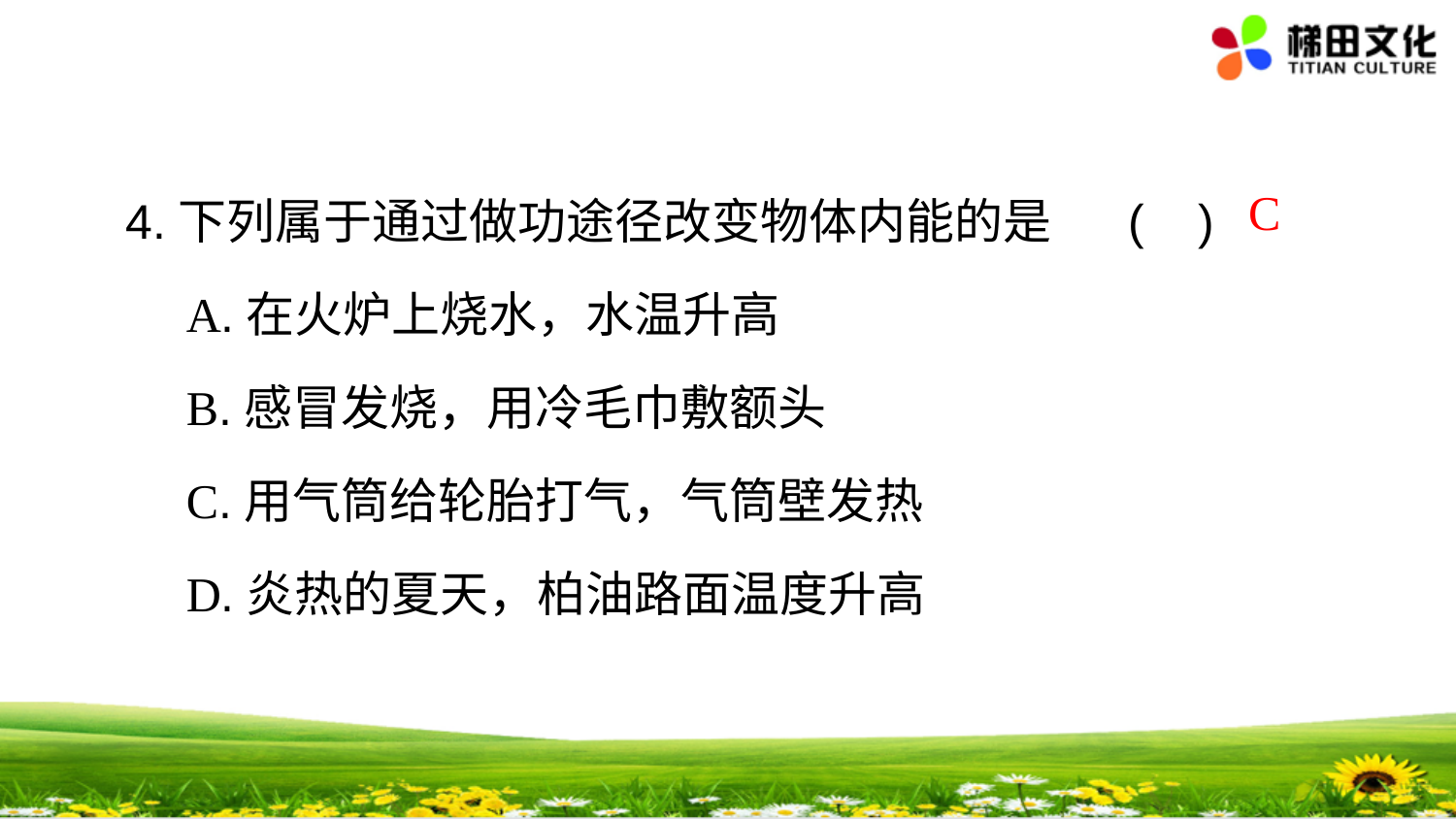

4.下列属于通过做功途径改变物体内能的是      (    )
     A.在火炉上烧水，水温升高
     B.感冒发烧，用冷毛巾敷额头
     C.用气筒给轮胎打气，气筒壁发热
     D.炎热的夏天，柏油路面温度升高
C